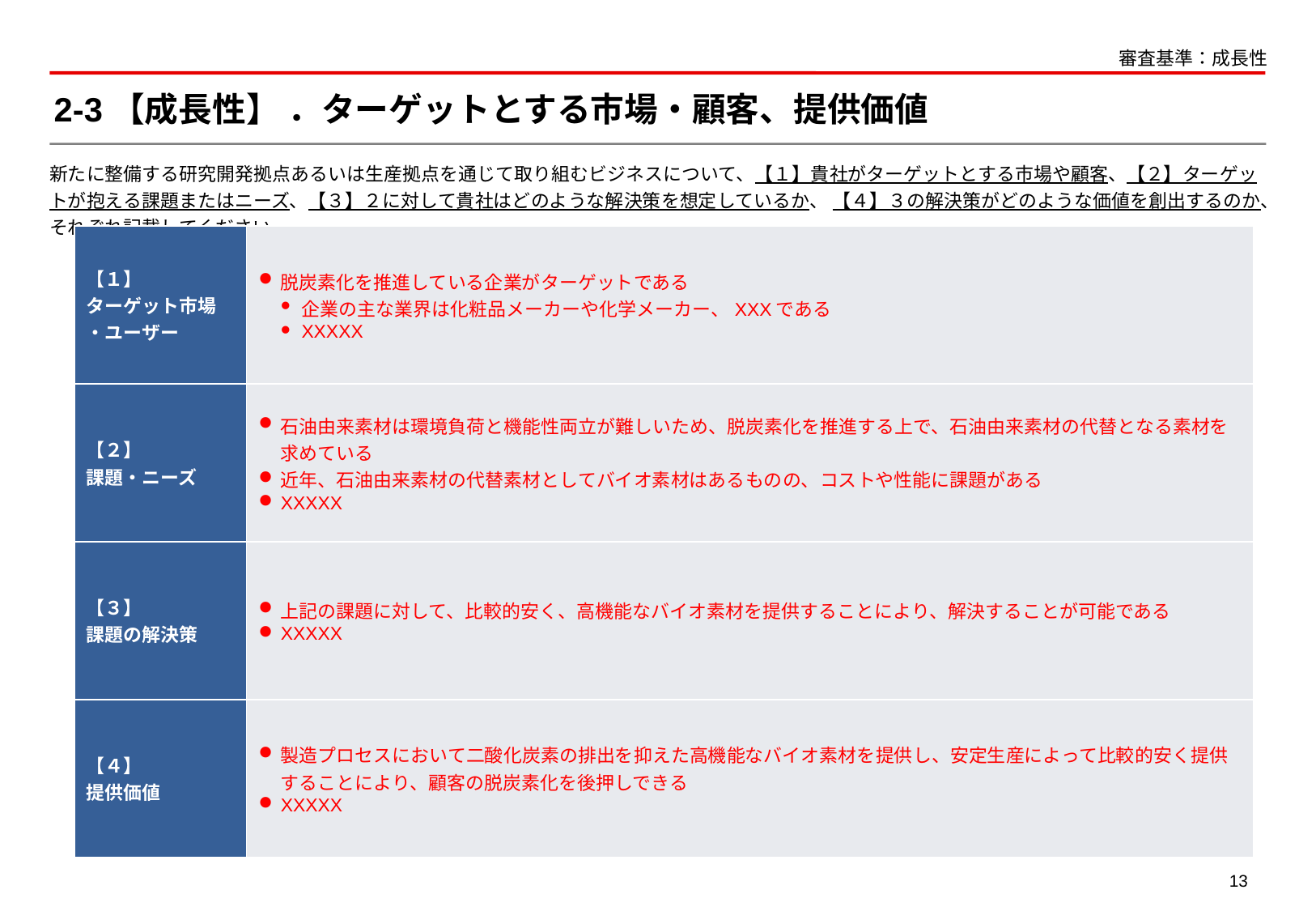

審査基準：成長性
# 2-3【成長性】 ．ターゲットとする市場・顧客、提供価値
新たに整備する研究開発拠点あるいは生産拠点を通じて取り組むビジネスについて、【１】貴社がターゲットとする市場や顧客、【２】ターゲットが抱える課題またはニーズ、【３】２に対して貴社はどのような解決策を想定しているか、 【４】３の解決策がどのような価値を創出するのか、それぞれ記載してください。
| 【１】 ターゲット市場 ・ユーザー | 脱炭素化を推進している企業がターゲットである 企業の主な業界は化粧品メーカーや化学メーカー、XXXである XXXXX |
| --- | --- |
| 【２】 課題・ニーズ | 石油由来素材は環境負荷と機能性両立が難しいため、脱炭素化を推進する上で、石油由来素材の代替となる素材を求めている 近年、石油由来素材の代替素材としてバイオ素材はあるものの、コストや性能に課題がある XXXXX |
| 【３】 課題の解決策 | 上記の課題に対して、比較的安く、高機能なバイオ素材を提供することにより、解決することが可能である XXXXX |
| 【４】 提供価値 | 製造プロセスにおいて二酸化炭素の排出を抑えた高機能なバイオ素材を提供し、安定生産によって比較的安く提供することにより、顧客の脱炭素化を後押しできる XXXXX |